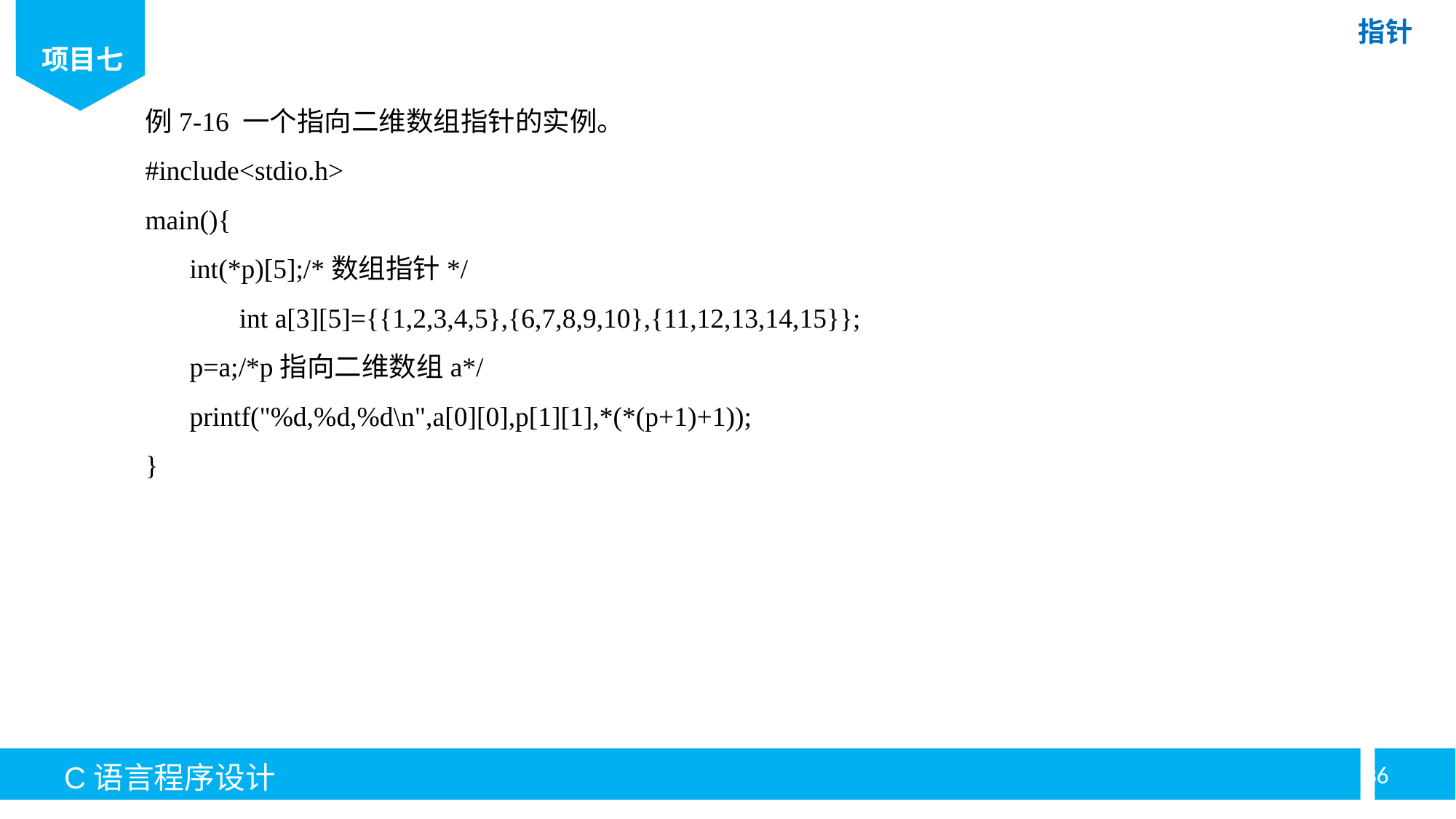

例7-16 一个指向二维数组指针的实例。
#include<stdio.h>
main(){
    int(*p)[5];/*数组指针*/
	int a[3][5]={{1,2,3,4,5},{6,7,8,9,10},{11,12,13,14,15}};
    p=a;/*p指向二维数组a*/
    printf("%d,%d,%d\n",a[0][0],p[1][1],*(*(p+1)+1));
}